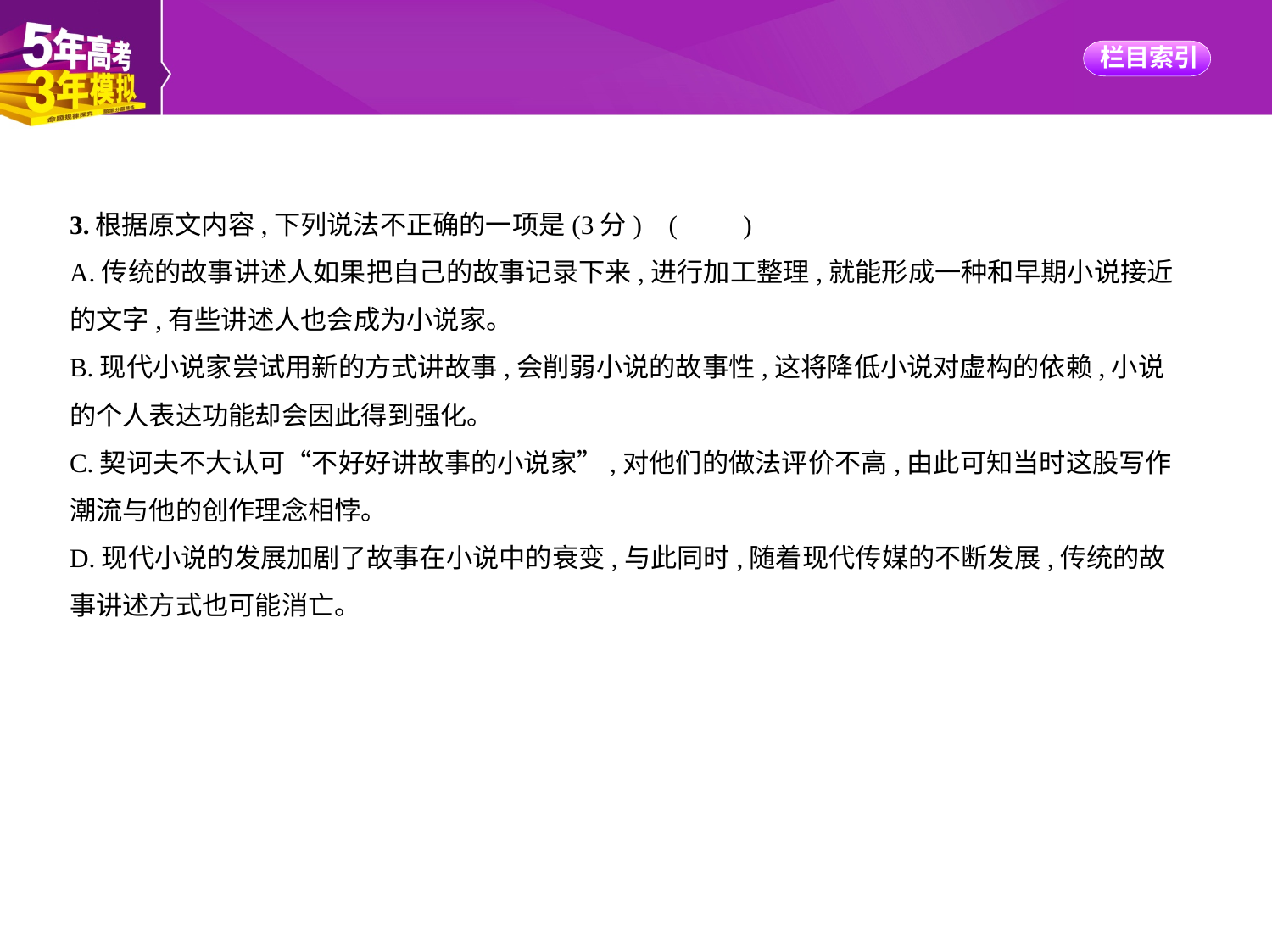

3.根据原文内容,下列说法不正确的一项是(3分) (　　)
A.传统的故事讲述人如果把自己的故事记录下来,进行加工整理,就能形成一种和早期小说接近
的文字,有些讲述人也会成为小说家。
B.现代小说家尝试用新的方式讲故事,会削弱小说的故事性,这将降低小说对虚构的依赖,小说
的个人表达功能却会因此得到强化。
C.契诃夫不大认可“不好好讲故事的小说家”,对他们的做法评价不高,由此可知当时这股写作
潮流与他的创作理念相悖。
D.现代小说的发展加剧了故事在小说中的衰变,与此同时,随着现代传媒的不断发展,传统的故
事讲述方式也可能消亡。